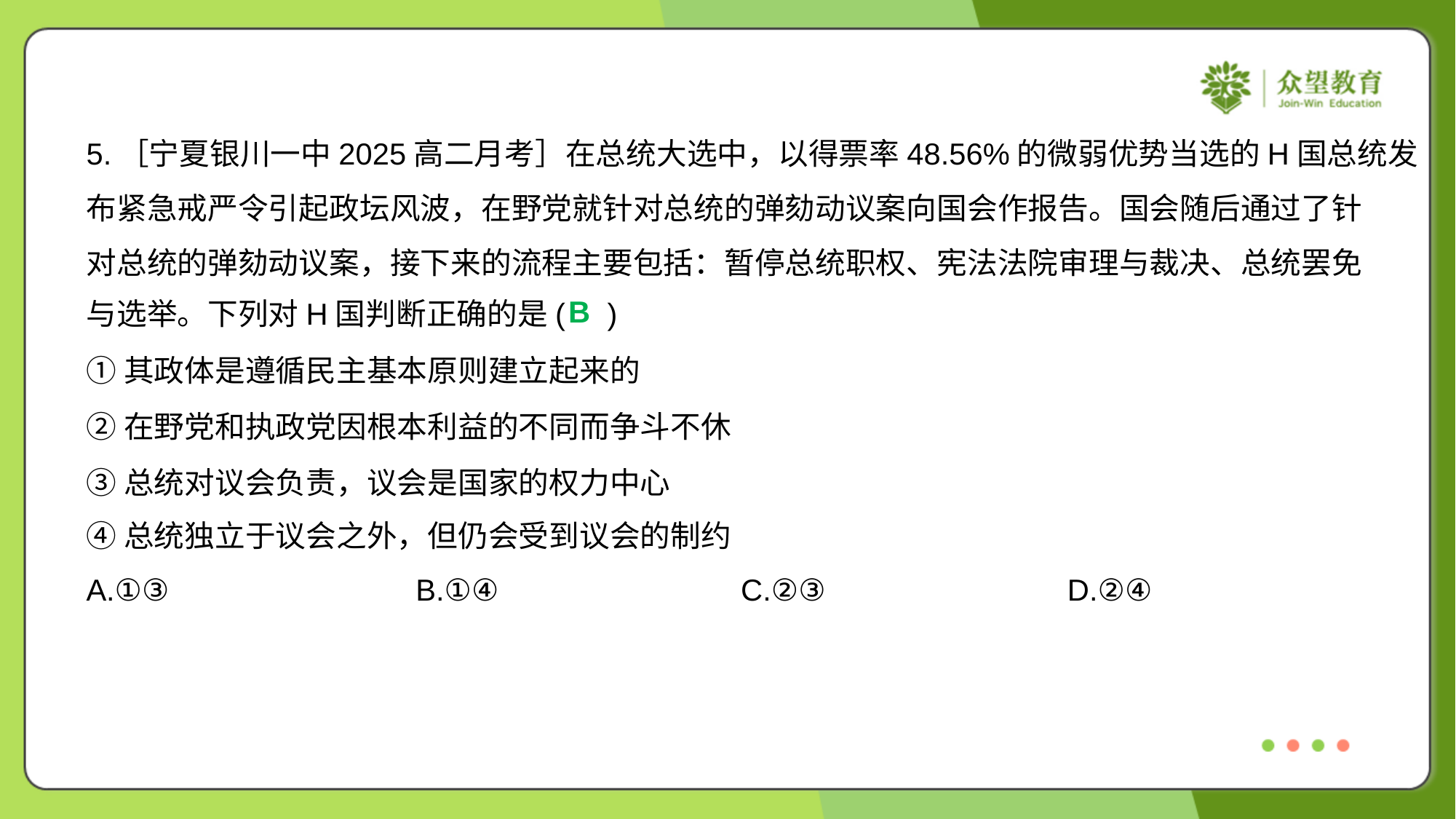

5.［宁夏银川一中2025高二月考］在总统大选中，以得票率48.56%的微弱优势当选的H国总统发
布紧急戒严令引起政坛风波，在野党就针对总统的弹劾动议案向国会作报告。国会随后通过了针
对总统的弹劾动议案，接下来的流程主要包括：暂停总统职权、宪法法院审理与裁决、总统罢免
与选举。下列对H国判断正确的是(     )
B
①其政体是遵循民主基本原则建立起来的
②在野党和执政党因根本利益的不同而争斗不休
③总统对议会负责，议会是国家的权力中心
④总统独立于议会之外，但仍会受到议会的制约
A.①③	B.①④	C.②③	D.②④